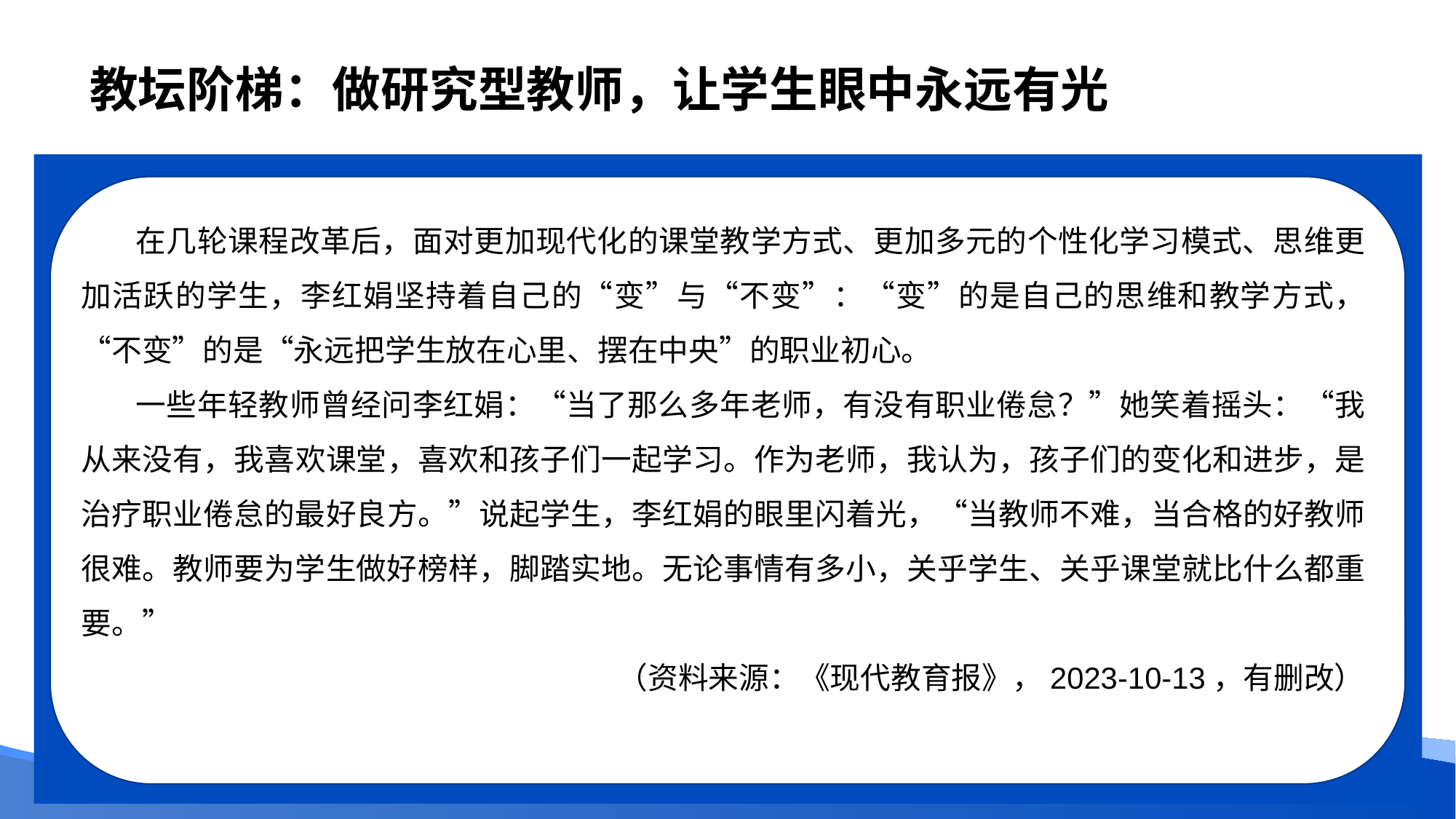

# 教坛阶梯：做研究型教师，让学生眼中永远有光

在几轮课程改革后，面对更加现代化的课堂教学方式、更加多元的个性化学习模式、思维更加活跃的学生，李红娟坚持着自己的“变”与“不变”：“变”的是自己的思维和教学方式，“不变”的是“永远把学生放在心里、摆在中央”的职业初心。
一些年轻教师曾经问李红娟：“当了那么多年老师，有没有职业倦怠？”她笑着摇头：“我从来没有，我喜欢课堂，喜欢和孩子们一起学习。作为老师，我认为，孩子们的变化和进步，是治疗职业倦怠的最好良方。”说起学生，李红娟的眼里闪着光，“当教师不难，当合格的好教师很难。教师要为学生做好榜样，脚踏实地。无论事情有多小，关乎学生、关乎课堂就比什么都重要。”
（资料来源：《现代教育报》，2023-10-13，有删改）